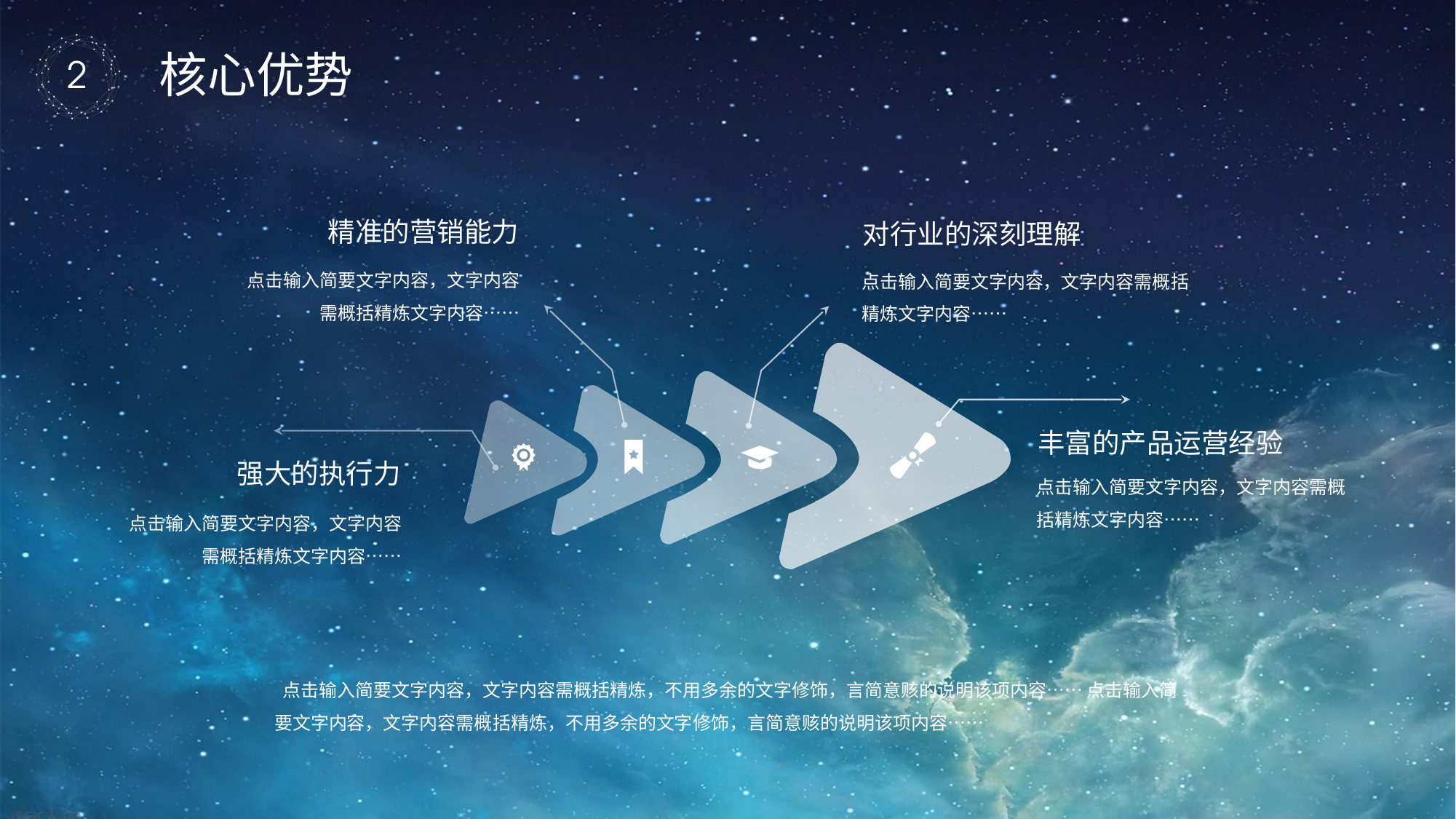

核心优势
精准的营销能力
点击输入简要文字内容，文字内容需概括精炼文字内容……
对行业的深刻理解
点击输入简要文字内容，文字内容需概括精炼文字内容……

丰富的产品运营经验
点击输入简要文字内容，文字内容需概括精炼文字内容……

强大的执行力
点击输入简要文字内容，文字内容需概括精炼文字内容……
 点击输入简要文字内容，文字内容需概括精炼，不用多余的文字修饰，言简意赅的说明该项内容…… 点击输入简要文字内容，文字内容需概括精炼，不用多余的文字修饰，言简意赅的说明该项内容……